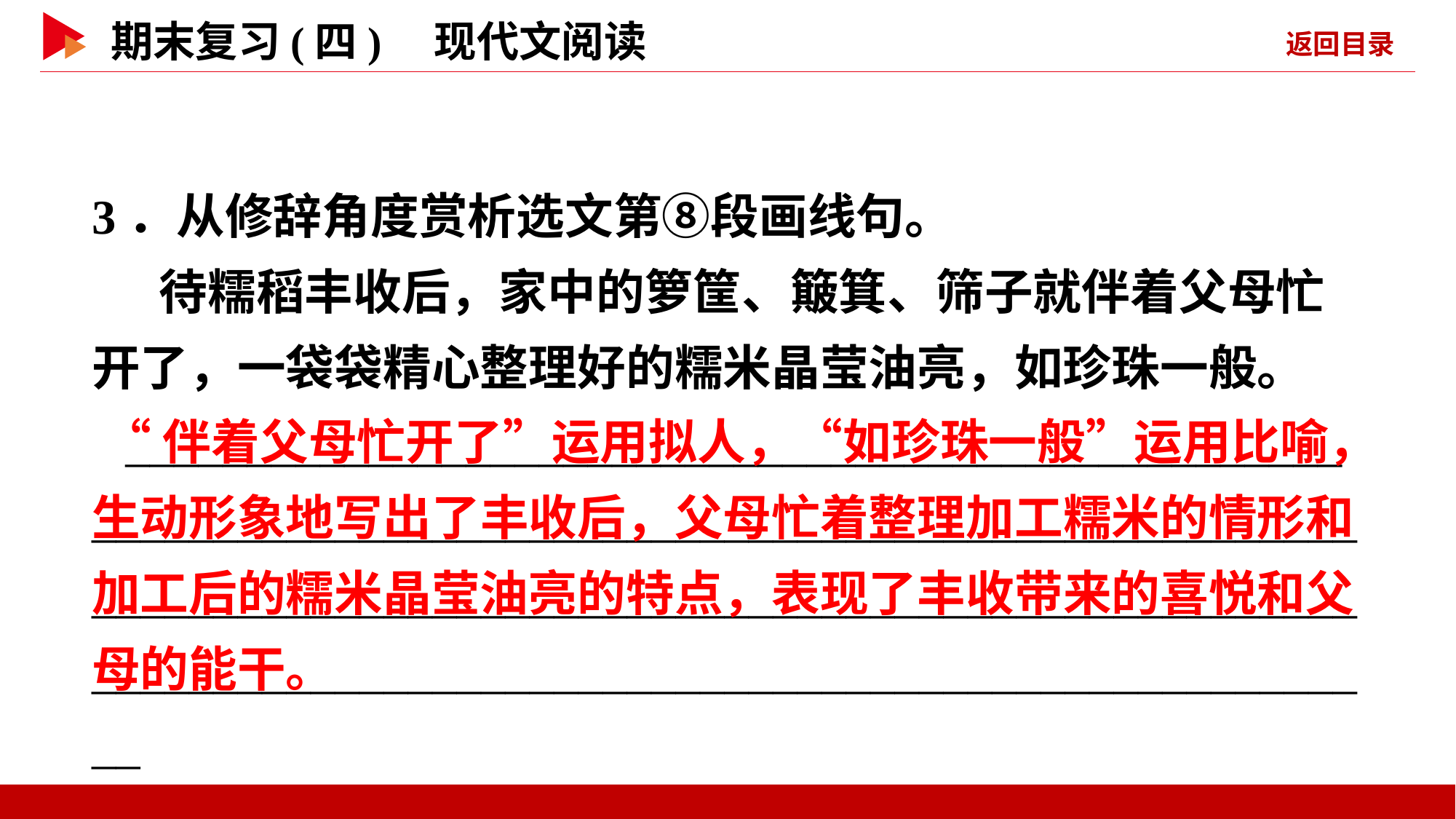

3．从修辞角度赏析选文第⑧段画线句。
  待糯稻丰收后，家中的箩筐、簸箕、筛子就伴着父母忙开了，一袋袋精心整理好的糯米晶莹油亮，如珍珠一般。
________________________________________________________________________________________________________________________________________________________________________________________________________________
 “伴着父母忙开了”运用拟人，“如珍珠一般”运用比喻，生动形象地写出了丰收后，父母忙着整理加工糯米的情形和加工后的糯米晶莹油亮的特点，表现了丰收带来的喜悦和父母的能干。